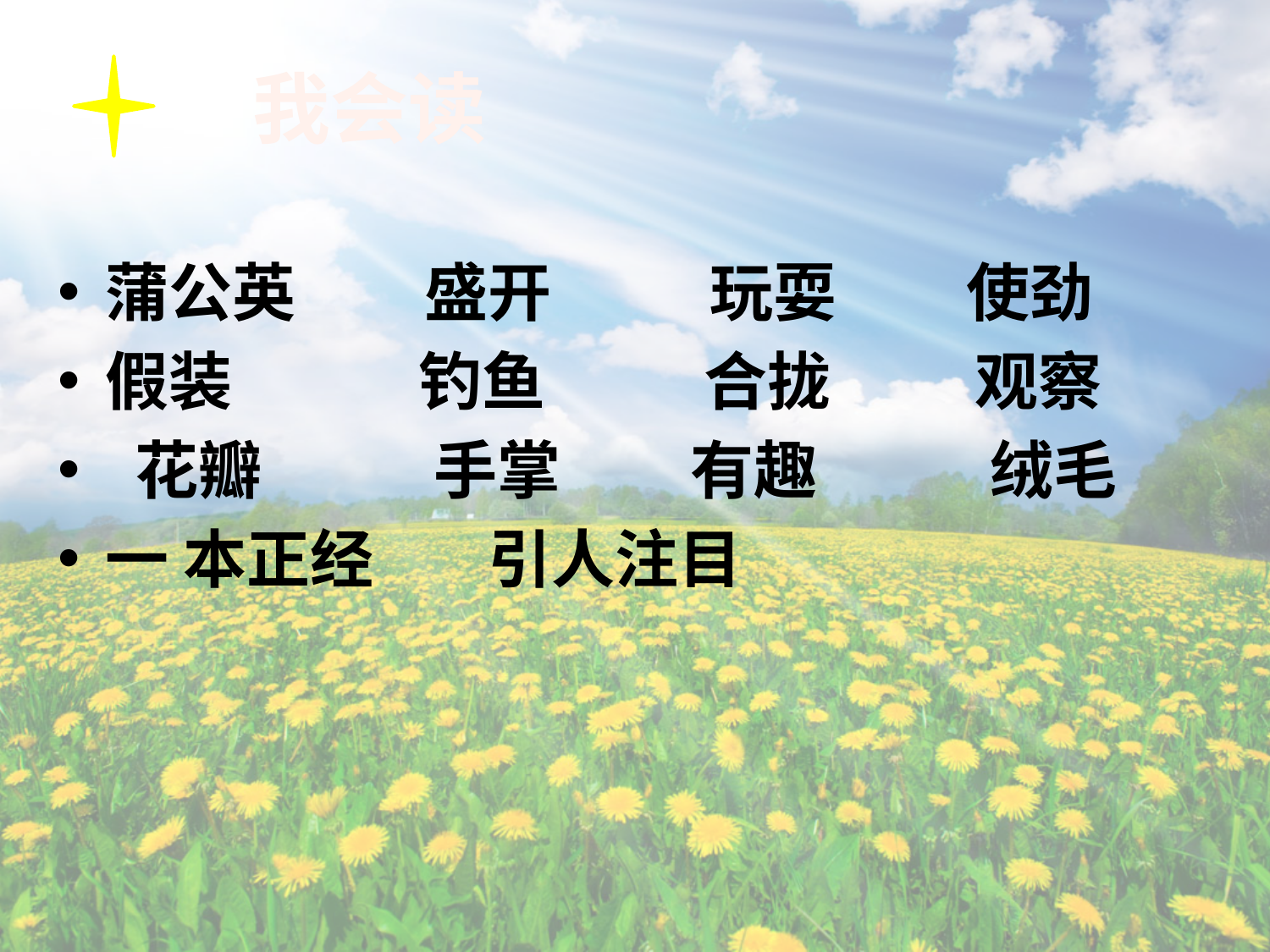

# 我会读

蒲公英         盛开           玩耍         使劲
假装             钓鱼           合拢          观察
 花瓣            手掌         有趣            绒毛
一 本正经        引人注目